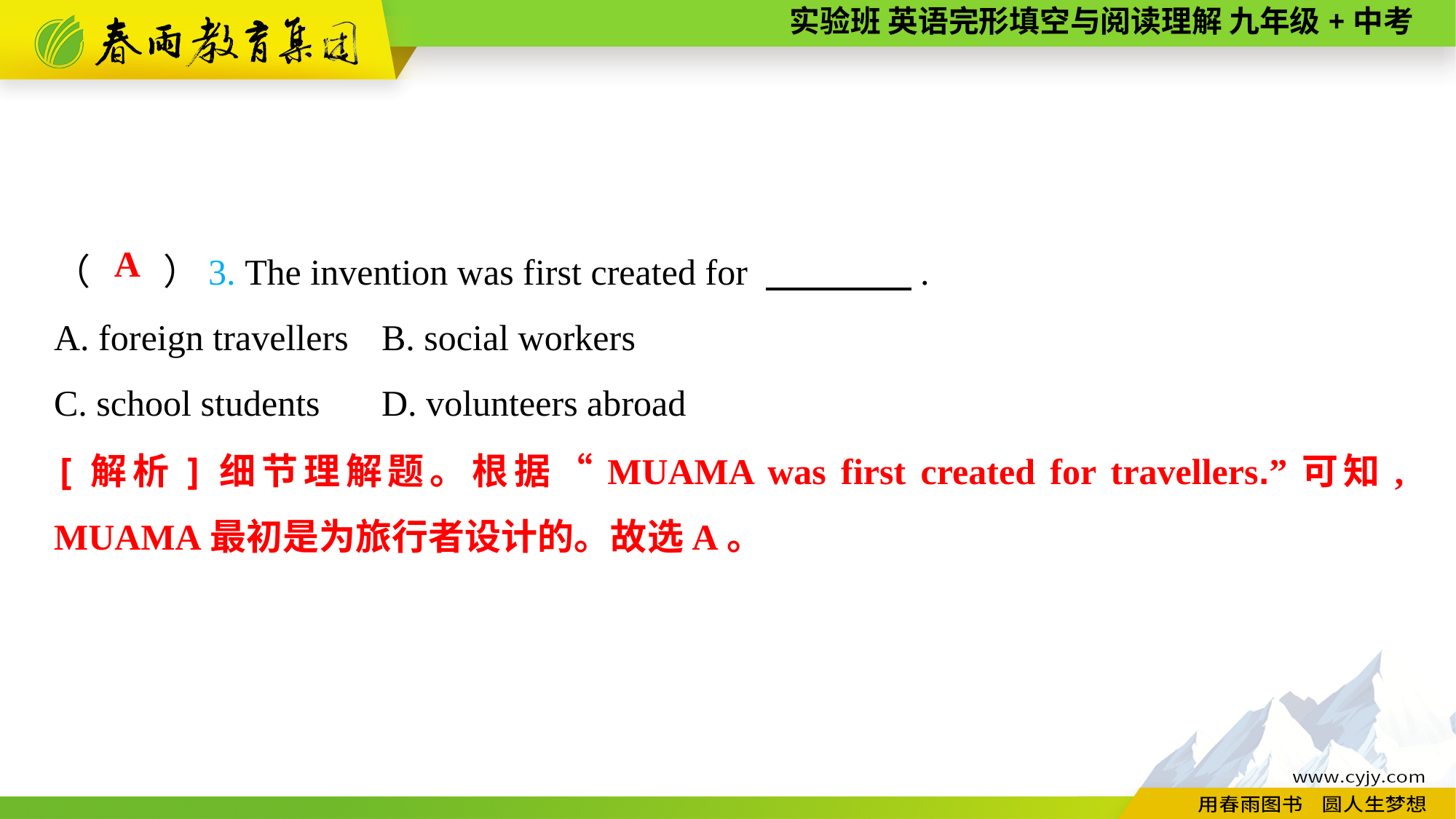

（　　）3. The invention was first created for 　　　　.
A. foreign travellers	B. social workers
C. school students	D. volunteers abroad
A
[解析]细节理解题。根据“MUAMA was first created for travellers.”可知, MUAMA最初是为旅行者设计的。故选A。